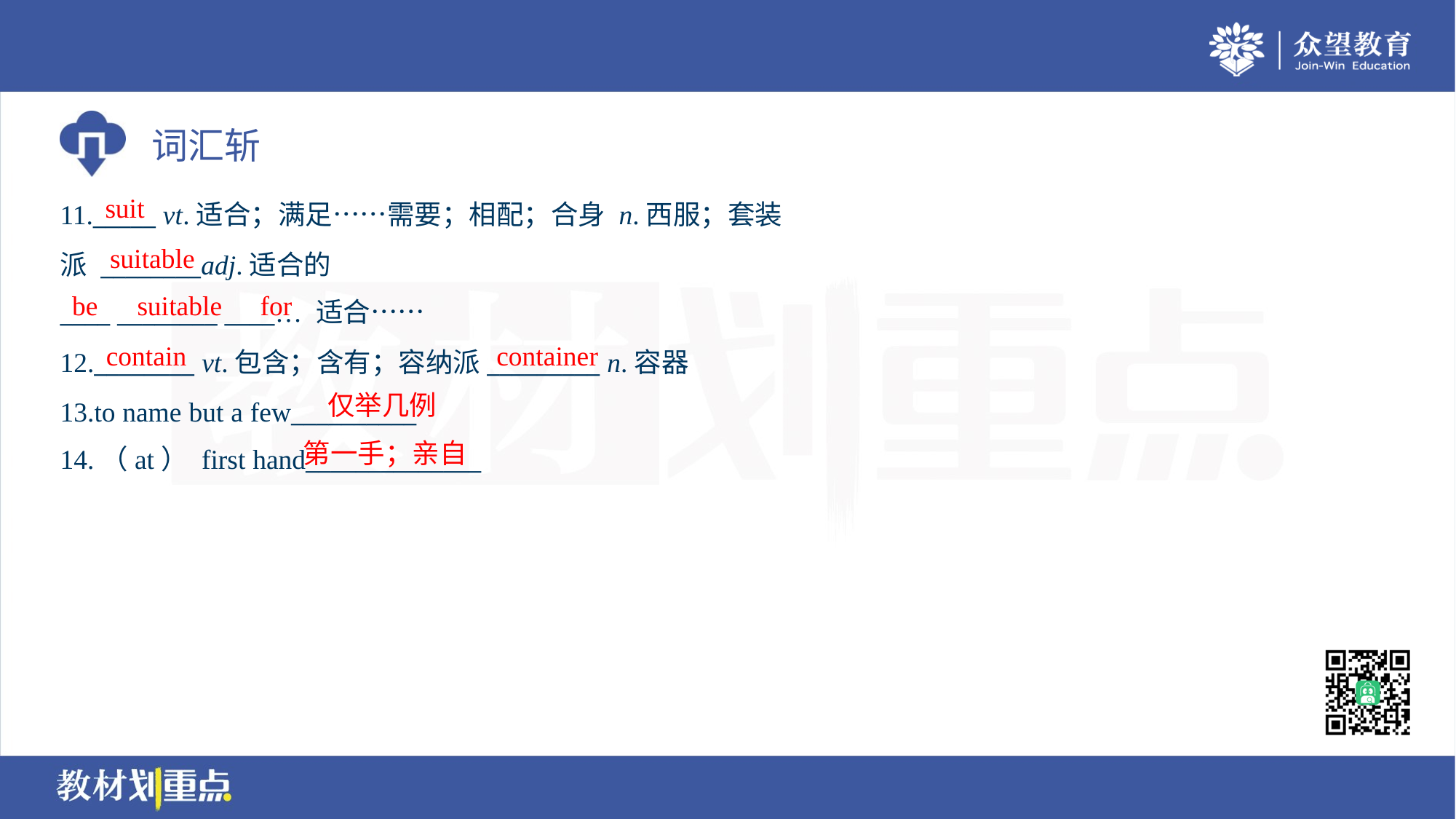

suit
11._____ vt.适合；满足……需要；相配；合身 n.西服；套装
派 ________adj.适合的
____ ________ ____… 适合……
suitable
be
suitable
for
contain
container
12.________ vt.包含；含有；容纳派_________ n.容器
13.to name but a few__________
14.（at） first hand______________
仅举几例
第一手；亲自